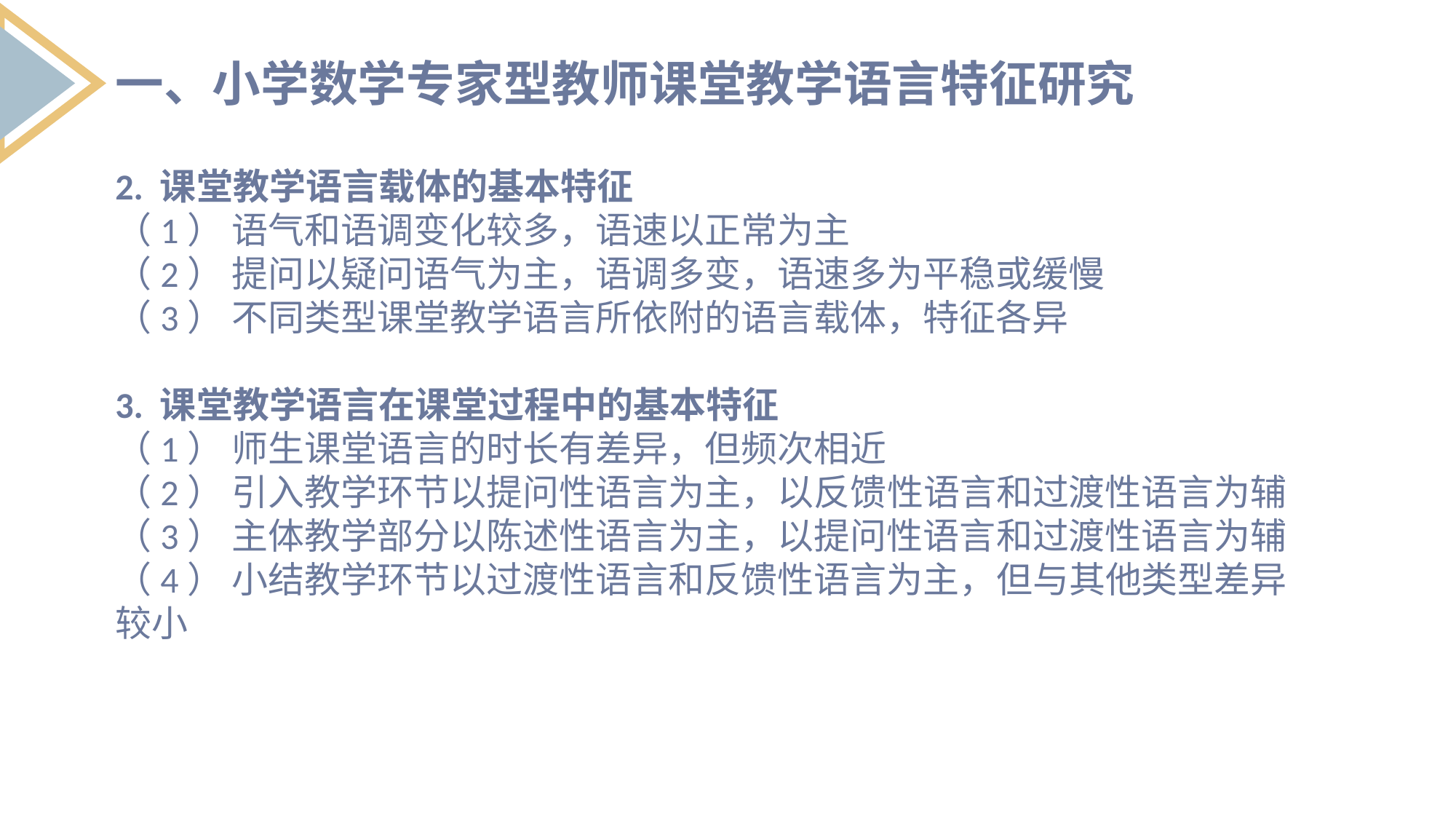

一、小学数学专家型教师课堂教学语言特征研究
2. 课堂教学语言载体的基本特征
（1） 语气和语调变化较多，语速以正常为主
（2） 提问以疑问语气为主，语调多变，语速多为平稳或缓慢
（3） 不同类型课堂教学语言所依附的语言载体，特征各异

3. 课堂教学语言在课堂过程中的基本特征
（1） 师生课堂语言的时长有差异，但频次相近
（2） 引入教学环节以提问性语言为主，以反馈性语言和过渡性语言为辅
（3） 主体教学部分以陈述性语言为主，以提问性语言和过渡性语言为辅
（4） 小结教学环节以过渡性语言和反馈性语言为主，但与其他类型差异较小

2.中学数学教师课堂教学语言的基本形式